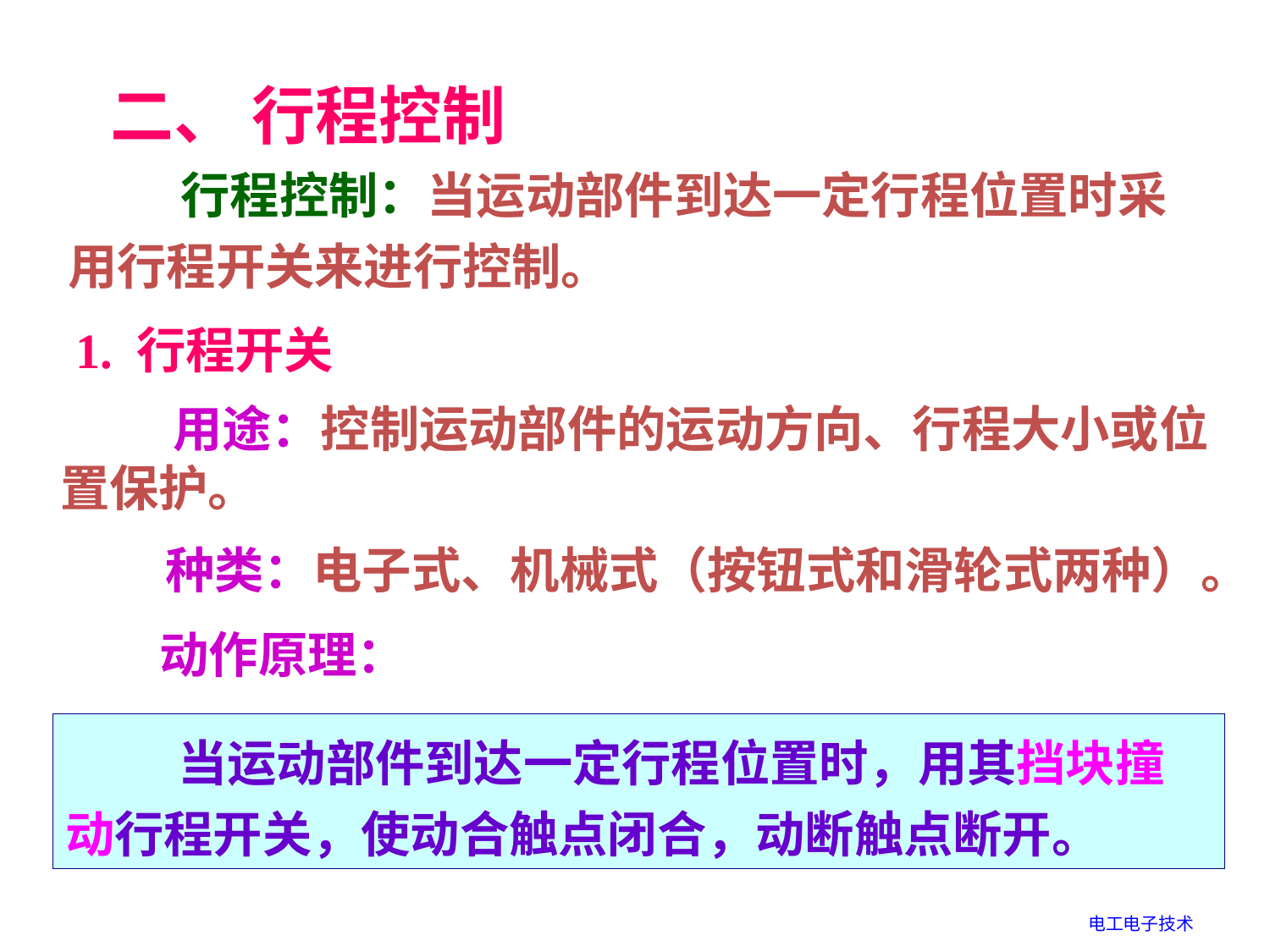

二、 行程控制
         行程控制：当运动部件到达一定行程位置时采用行程开关来进行控制。
 1. 行程开关
         用途：控制运动部件的运动方向、行程大小或位置保护。
             种类：电子式、机械式（按钮式和滑轮式两种）。
动作原理：
         当运动部件到达一定行程位置时，用其挡块撞动行程开关，使动合触点闭合，动断触点断开。
电工电子技术